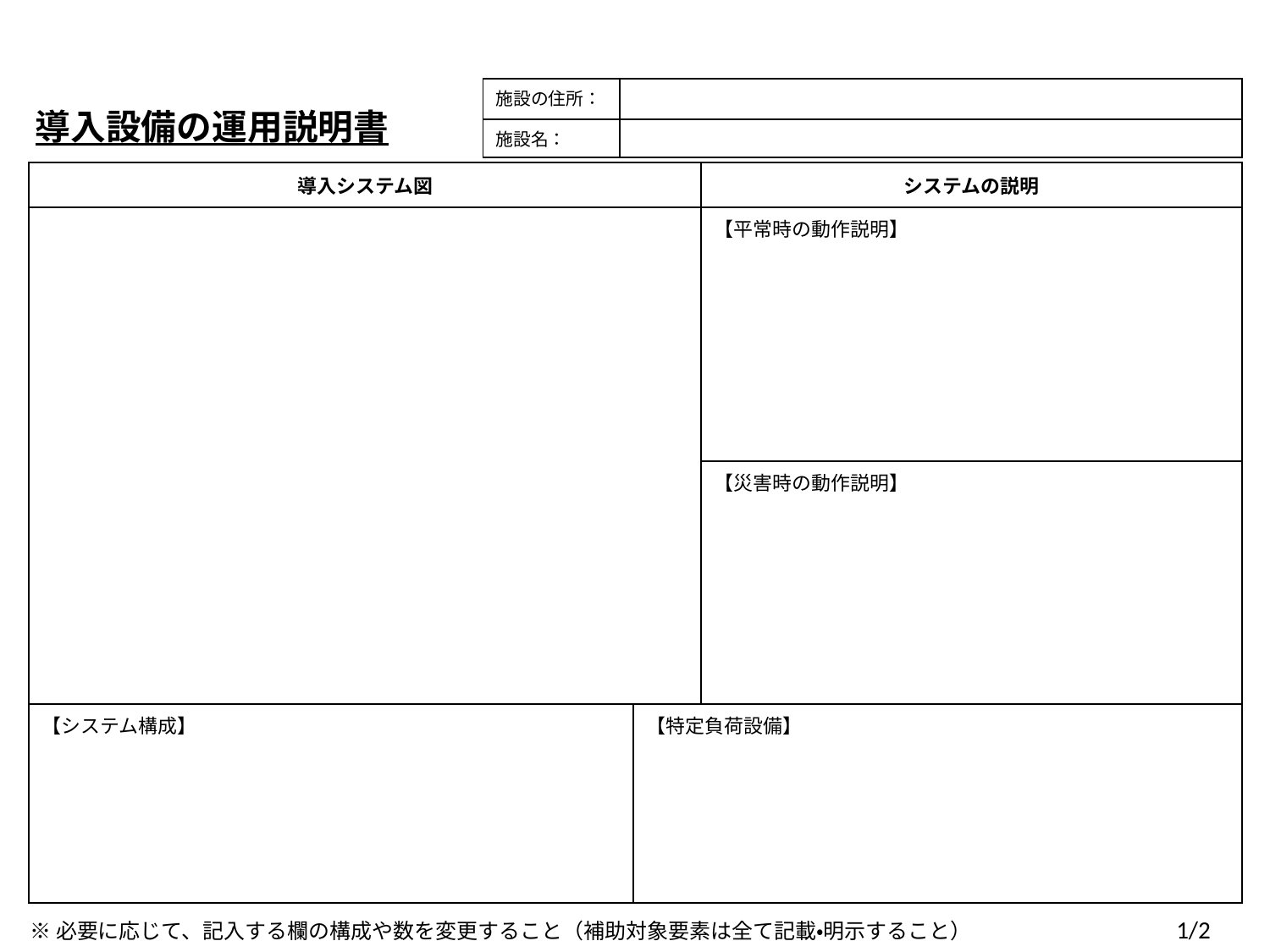

| 施設の住所： |  |
| --- | --- |
| 施設名： |  |
導入設備の運用説明書
| 導入システム図 |  | システムの説明 |
| --- | --- | --- |
|  |  | 【平常時の動作説明】 |
|  |  | 【災害時の動作説明】 |
| 【システム構成】 | 【特定負荷設備】 |  |
※必要に応じて、記入する欄の構成や数を変更すること（補助対象要素は全て記載・明示すること）　　　　　　　　1/2